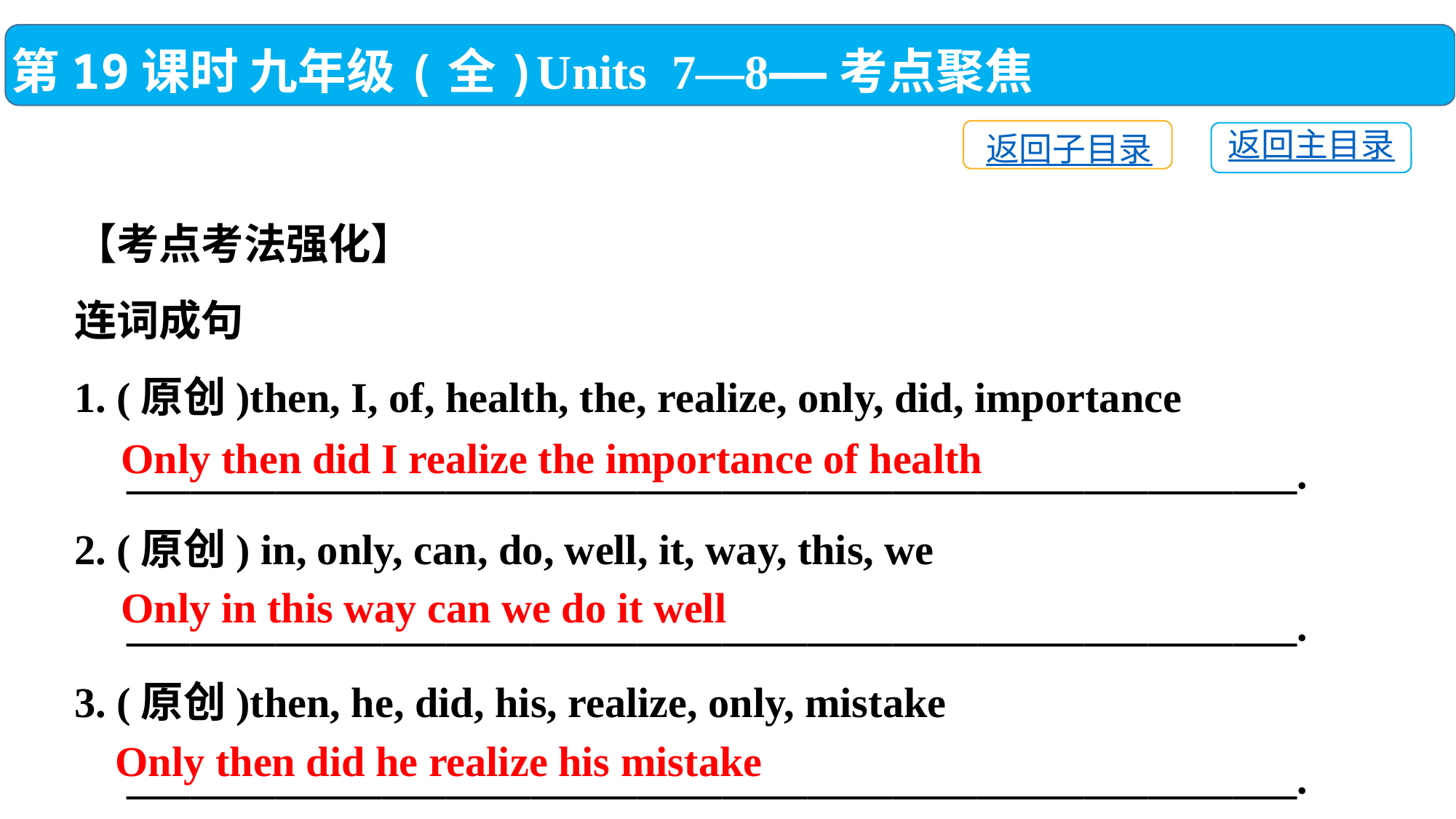

第19课时 九年级(全)Units  7—8——考点聚焦

返回子目录
返回主目录
【考点考法强化】
连词成句
1. (原创)then, I, of, health, the, realize, only, did, importance
　_______________________________________________________.
2. (原创) in, only, can, do, well, it, way, this, we
　_______________________________________________________.
3. (原创)then, he, did, his, realize, only, mistake
　_______________________________________________________.

Only then did I realize the importance of health
Only in this way can we do it well
Only then did he realize his mistake